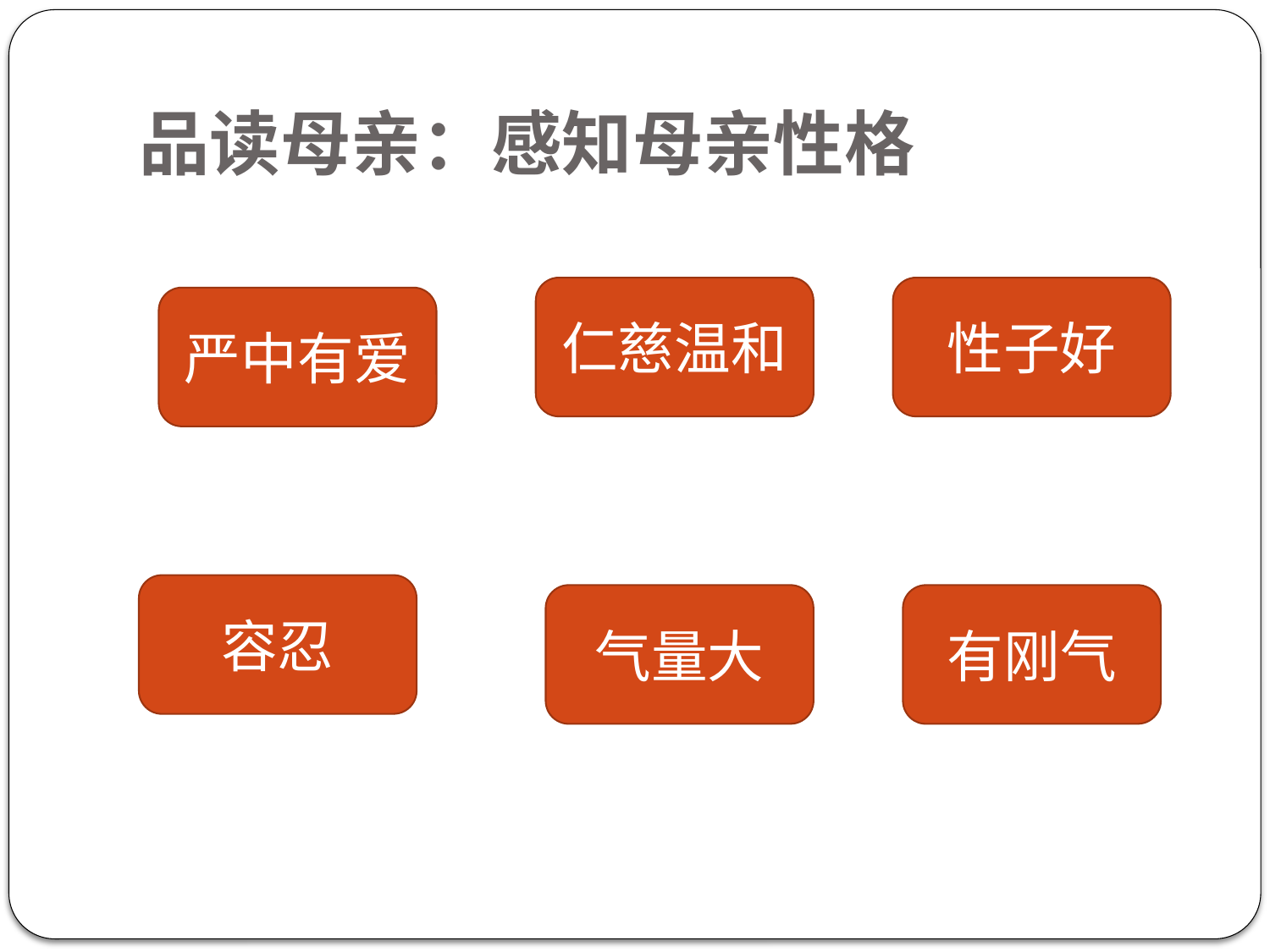

# 品读母亲：感知母亲性格

仁慈温和
性子好
严中有爱
容忍
气量大
有刚气